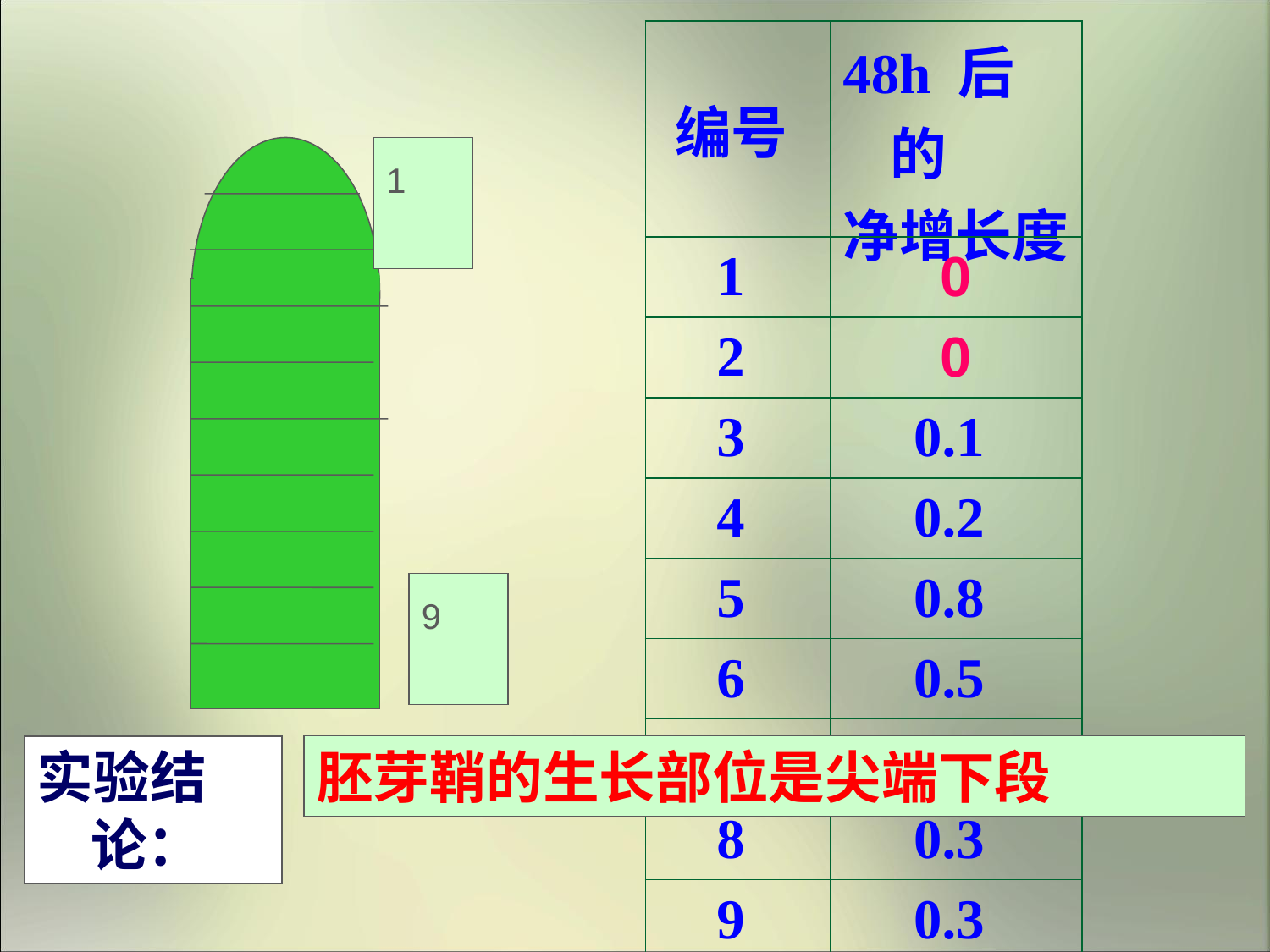

| 编号 | 48h 后的 净增长度 |
| --- | --- |
| 1 | 0 |
| 2 | 0 |
| 3 | 0.1 |
| 4 | 0.2 |
| 5 | 0.8 |
| 6 | 0.5 |
| 7 | 0.4 |
| 8 | 0.3 |
| 9 | 0.3 |

1

9

实验结论：
胚芽鞘的生长部位是尖端下段